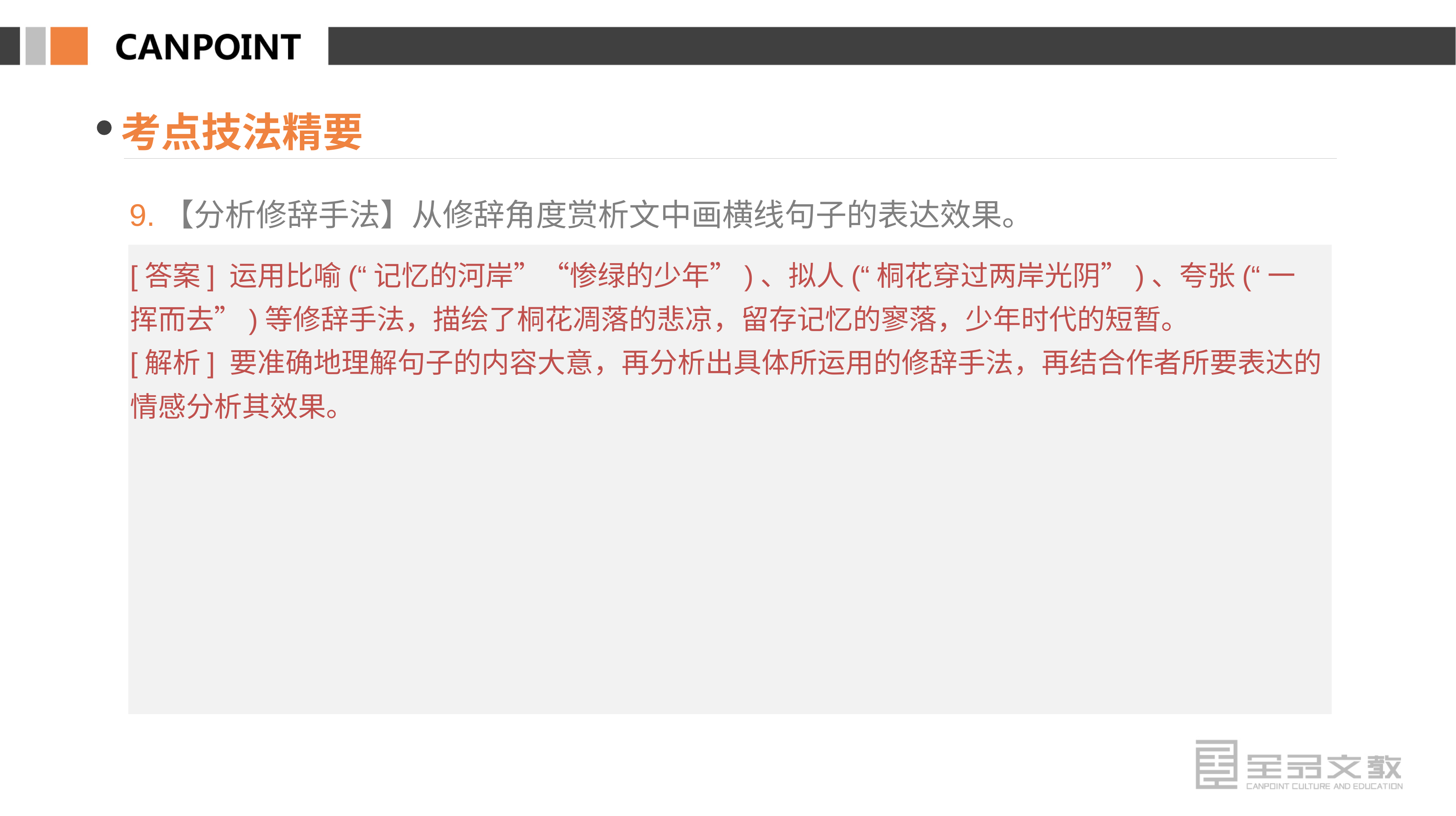

考点技法精要

9.【分析修辞手法】从修辞角度赏析文中画横线句子的表达效果。
[答案] 运用比喻(“记忆的河岸”“惨绿的少年”)、拟人(“桐花穿过两岸光阴”)、夸张(“一挥而去”)等修辞手法，描绘了桐花凋落的悲凉，留存记忆的寥落，少年时代的短暂。
[解析] 要准确地理解句子的内容大意，再分析出具体所运用的修辞手法，再结合作者所要表达的情感分析其效果。